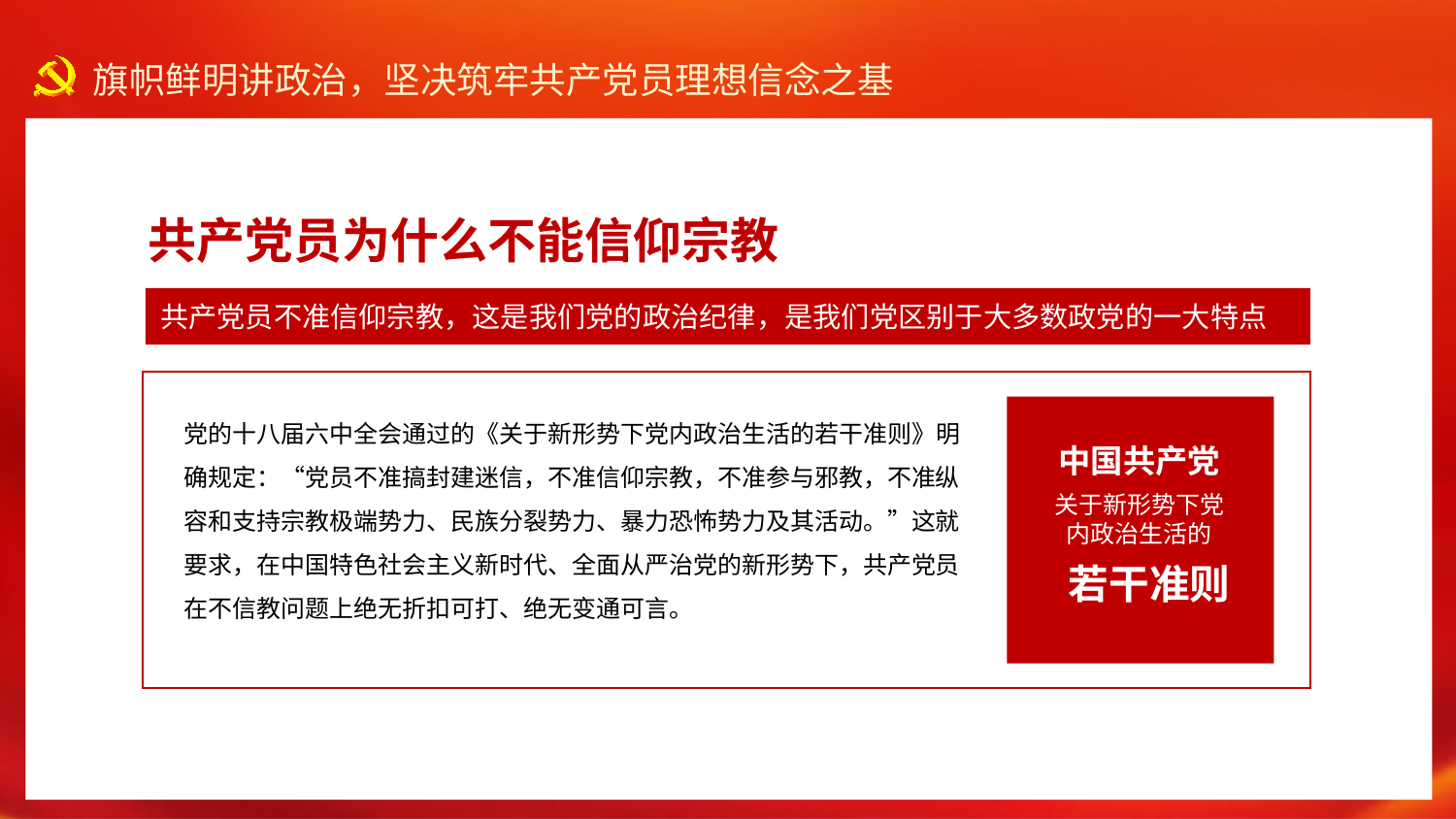

共产党员为什么不能信仰宗教
共产党员不准信仰宗教，这是我们党的政治纪律，是我们党区别于大多数政党的一大特点

中国共产党
关于新形势下党内政治生活的
若干准则
党的十八届六中全会通过的《关于新形势下党内政治生活的若干准则》明确规定：“党员不准搞封建迷信，不准信仰宗教，不准参与邪教，不准纵容和支持宗教极端势力、民族分裂势力、暴力恐怖势力及其活动。”这就要求，在中国特色社会主义新时代、全面从严治党的新形势下，共产党员在不信教问题上绝无折扣可打、绝无变通可言。